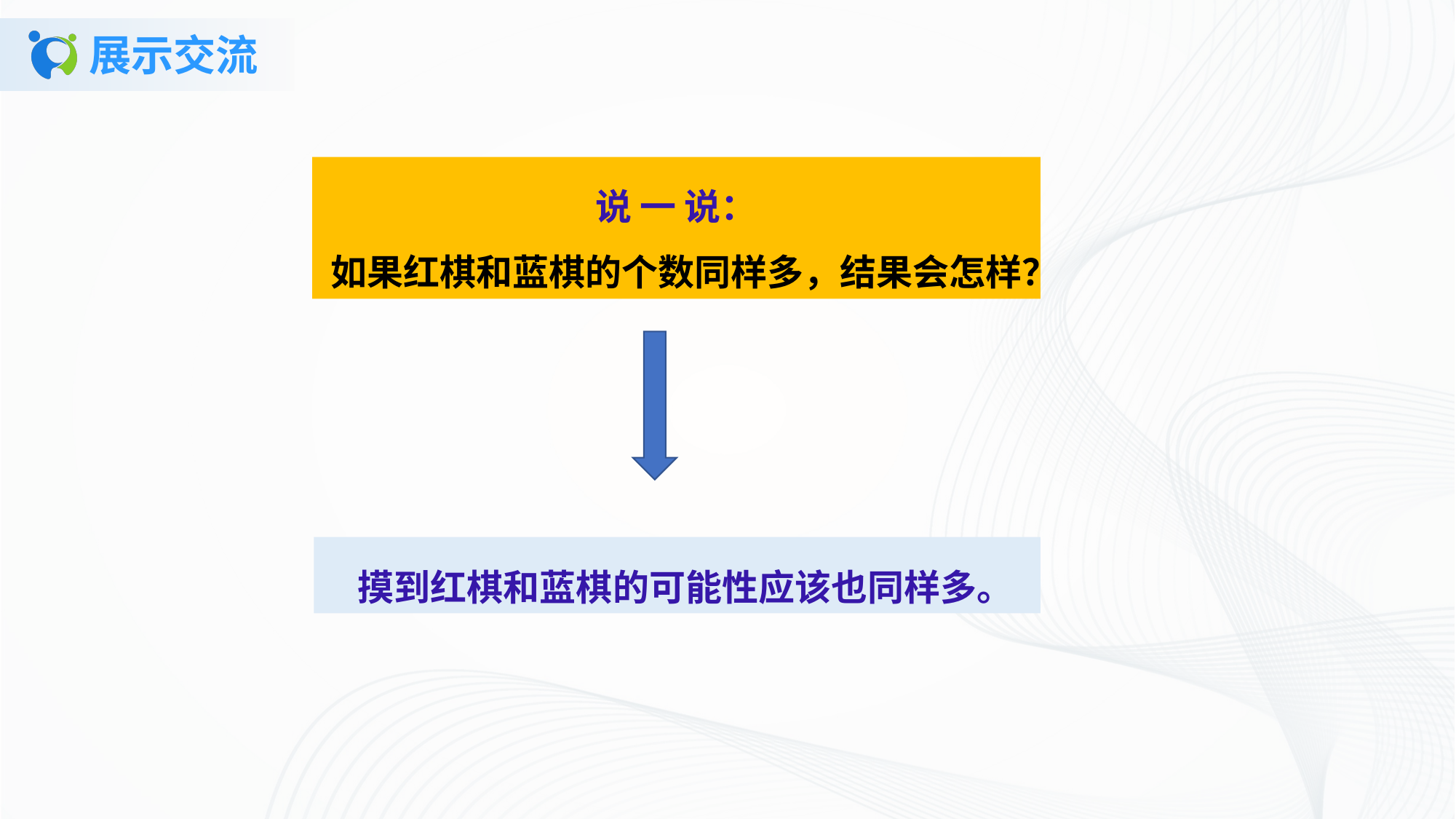

# 展示交流
说 一 说：
如果红棋和蓝棋的个数同样多，结果会怎样？

   摸到红棋和蓝棋的可能性应该也同样多。